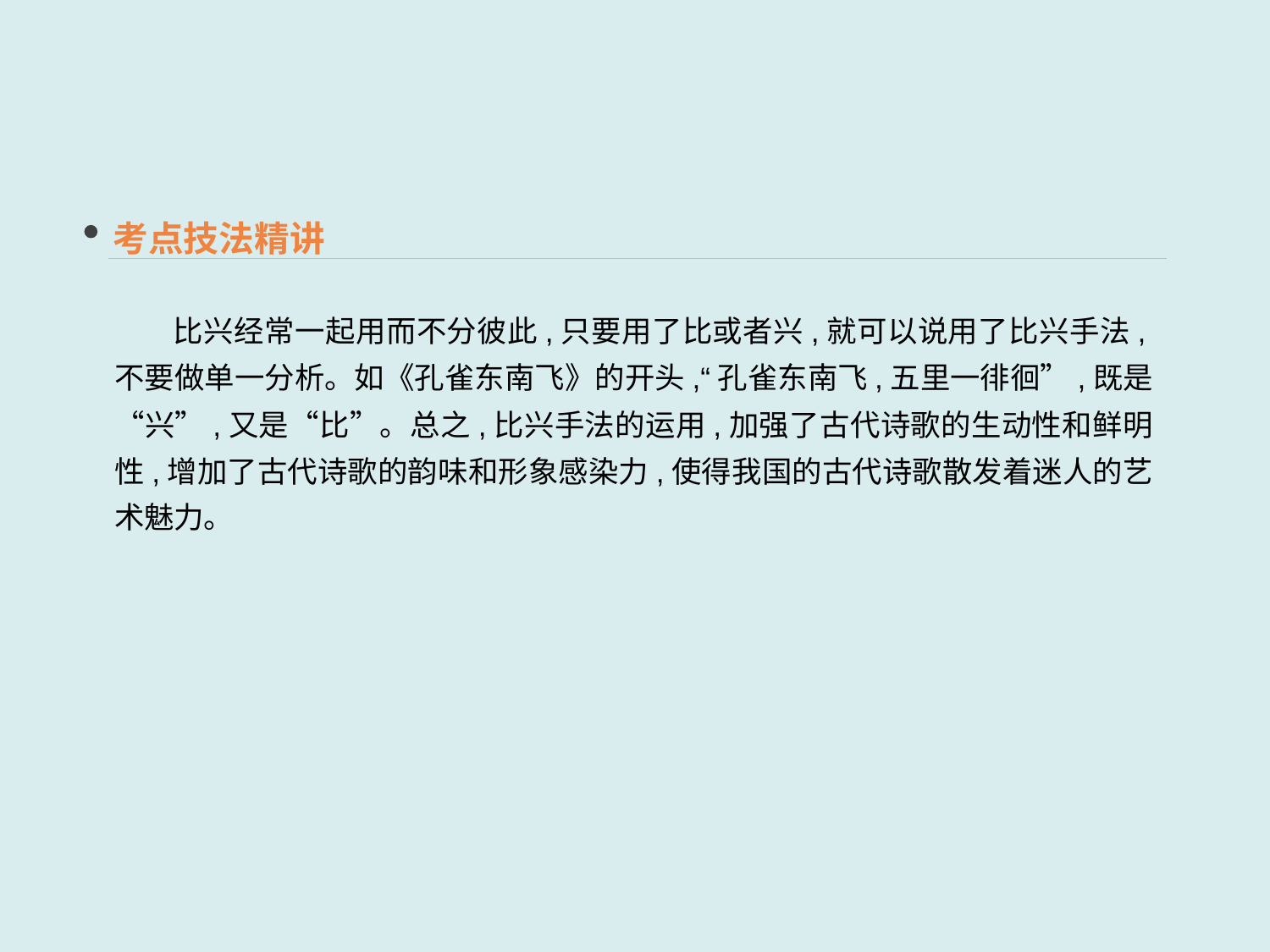

考点技法精讲

       比兴经常一起用而不分彼此,只要用了比或者兴,就可以说用了比兴手法,不要做单一分析。如《孔雀东南飞》的开头,“孔雀东南飞,五里一徘徊”,既是“兴”,又是“比”。总之,比兴手法的运用,加强了古代诗歌的生动性和鲜明性,增加了古代诗歌的韵味和形象感染力,使得我国的古代诗歌散发着迷人的艺术魅力。